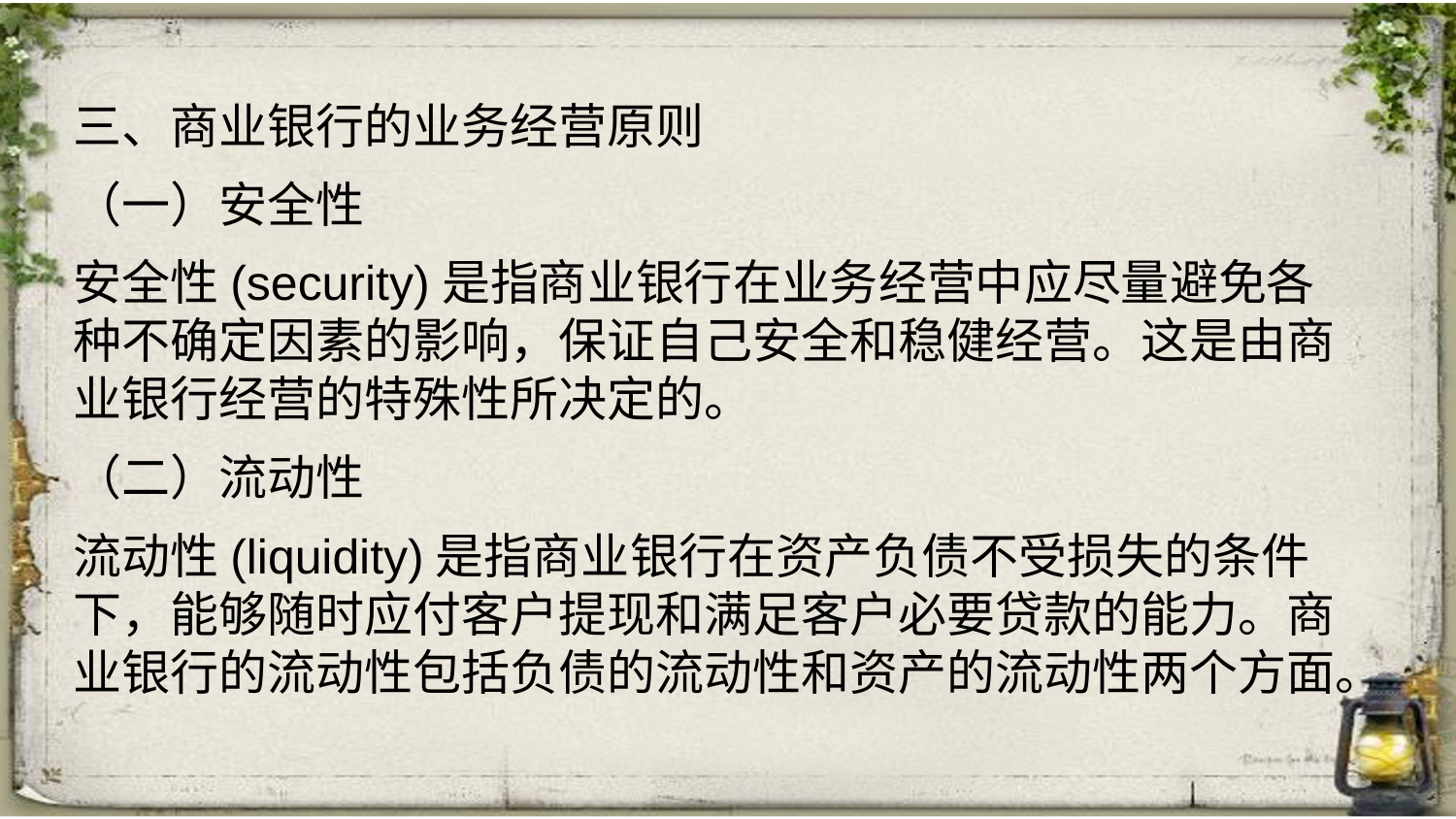

三、商业银行的业务经营原则
（一）安全性
安全性(security)是指商业银行在业务经营中应尽量避免各种不确定因素的影响，保证自己安全和稳健经营。这是由商业银行经营的特殊性所决定的。
（二）流动性
流动性(liquidity)是指商业银行在资产负债不受损失的条件下，能够随时应付客户提现和满足客户必要贷款的能力。商业银行的流动性包括负债的流动性和资产的流动性两个方面。